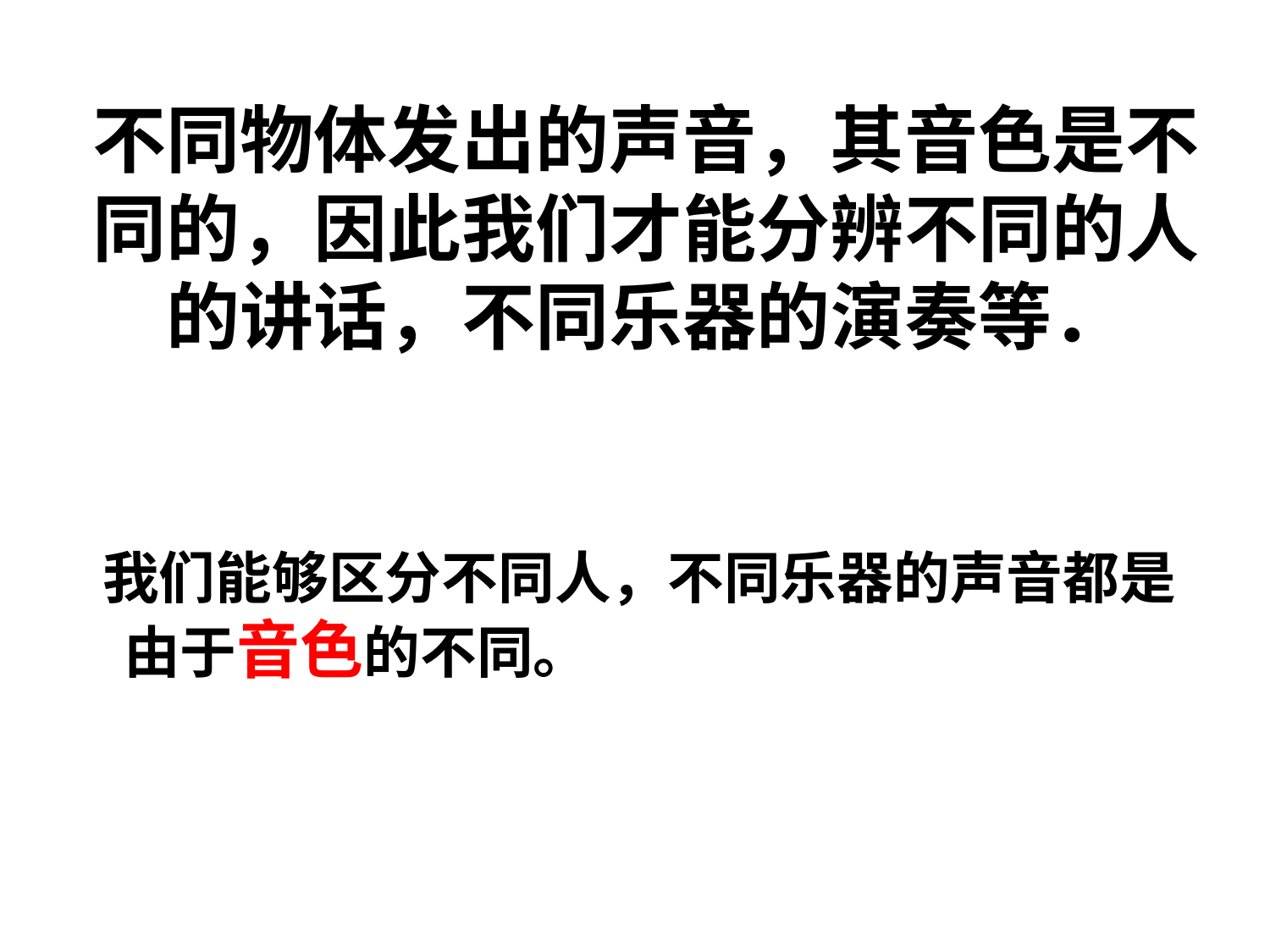

# 不同物体发出的声音，其音色是不同的，因此我们才能分辨不同的人的讲话，不同乐器的演奏等．
 我们能够区分不同人，不同乐器的声音都是由于音色的不同。